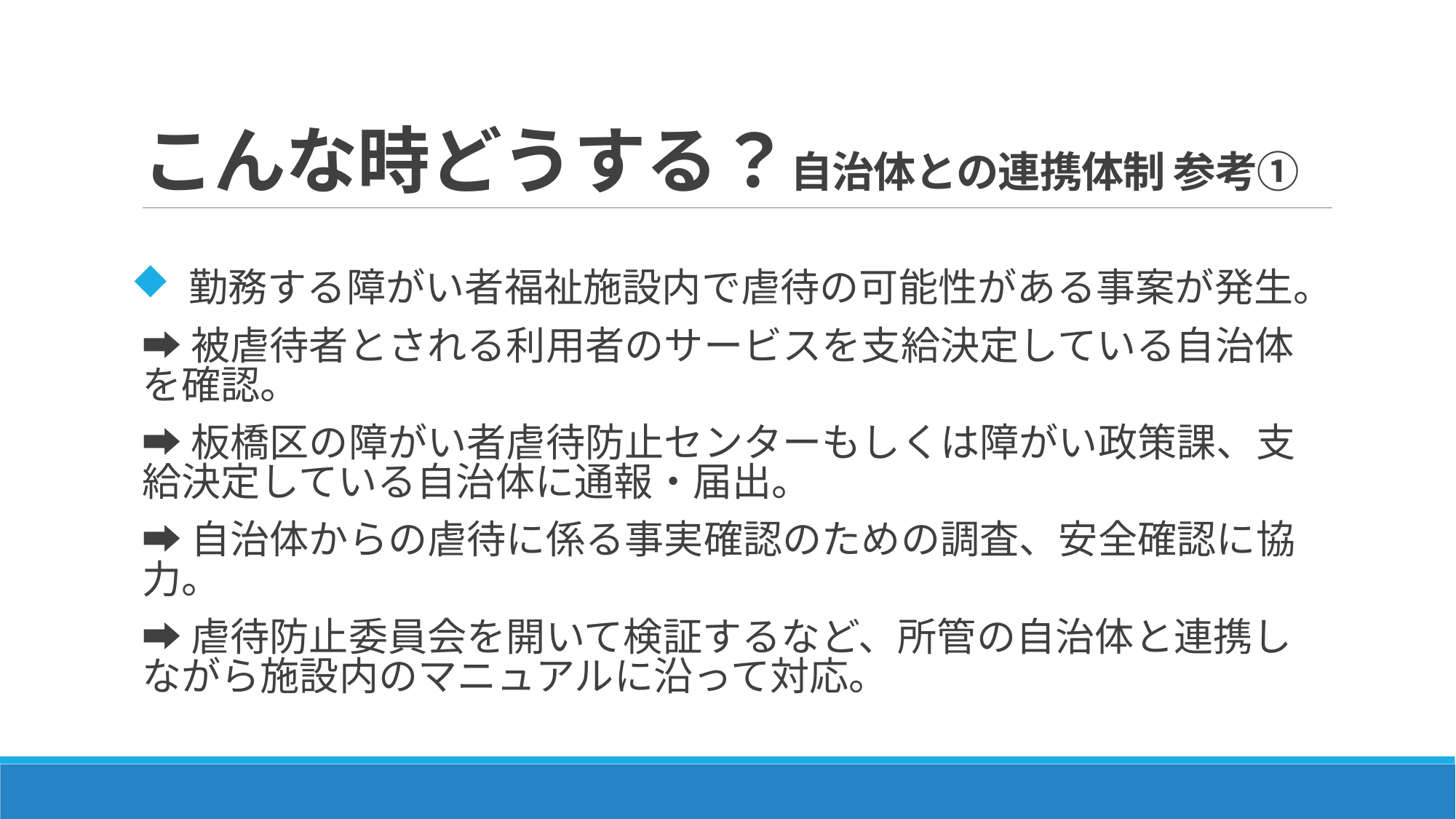

# こんな時どうする？自治体との連携体制 参考①

 勤務する障がい者福祉施設内で虐待の可能性がある事案が発生。
➡被虐待者とされる利用者のサービスを支給決定している自治体を確認。
➡板橋区の障がい者虐待防止センターもしくは障がい政策課、支給決定している自治体に通報・届出。
➡自治体からの虐待に係る事実確認のための調査、安全確認に協力。
➡虐待防止委員会を開いて検証するなど、所管の自治体と連携しながら施設内のマニュアルに沿って対応。